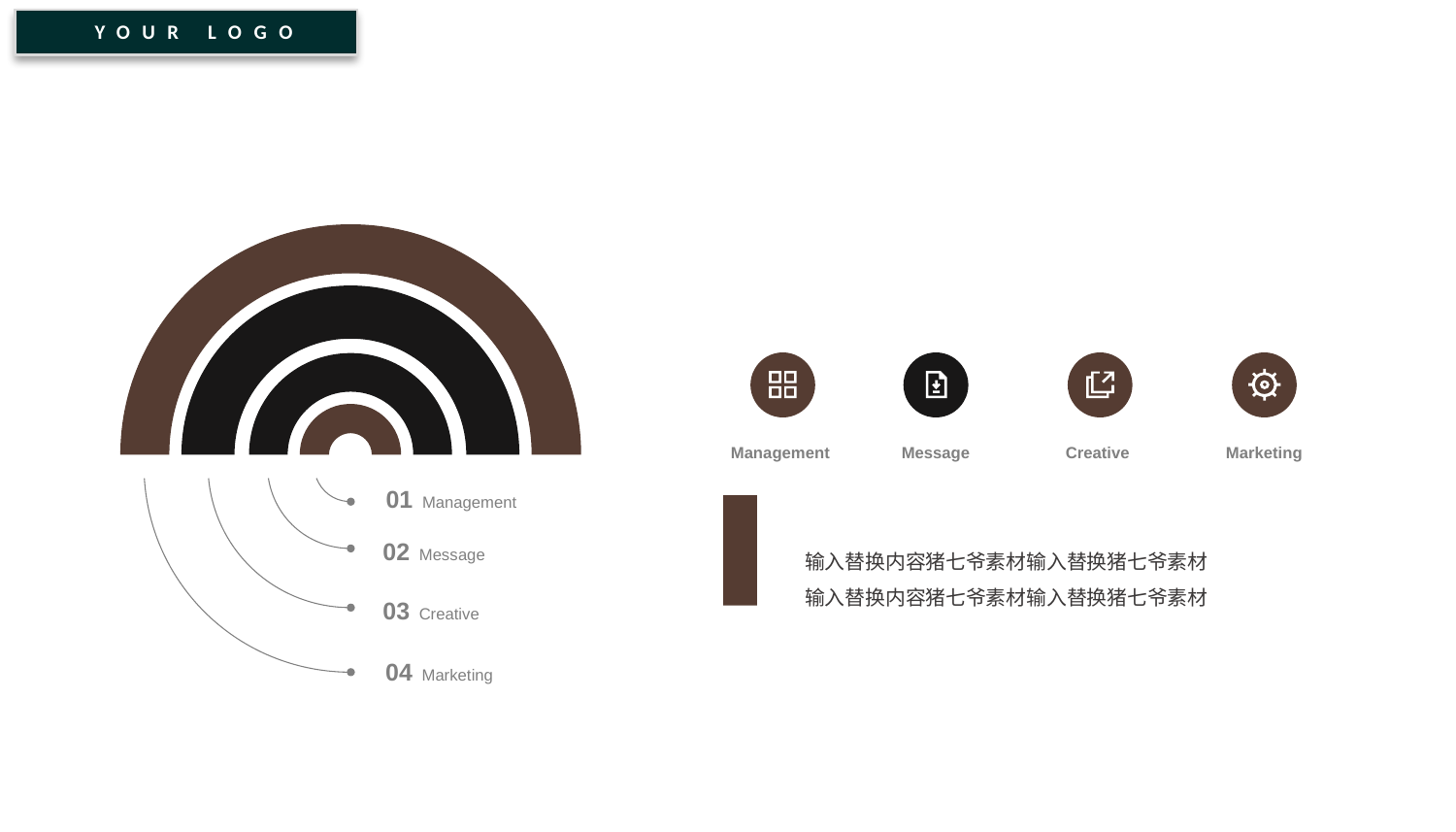

YOUR LOGO

Management
Message
Creative
Marketing
01  Management

02  Message
输入替换内容猪七爷素材输入替换猪七爷素材输入替换内容猪七爷素材输入替换猪七爷素材
03  Creative
04  Marketing